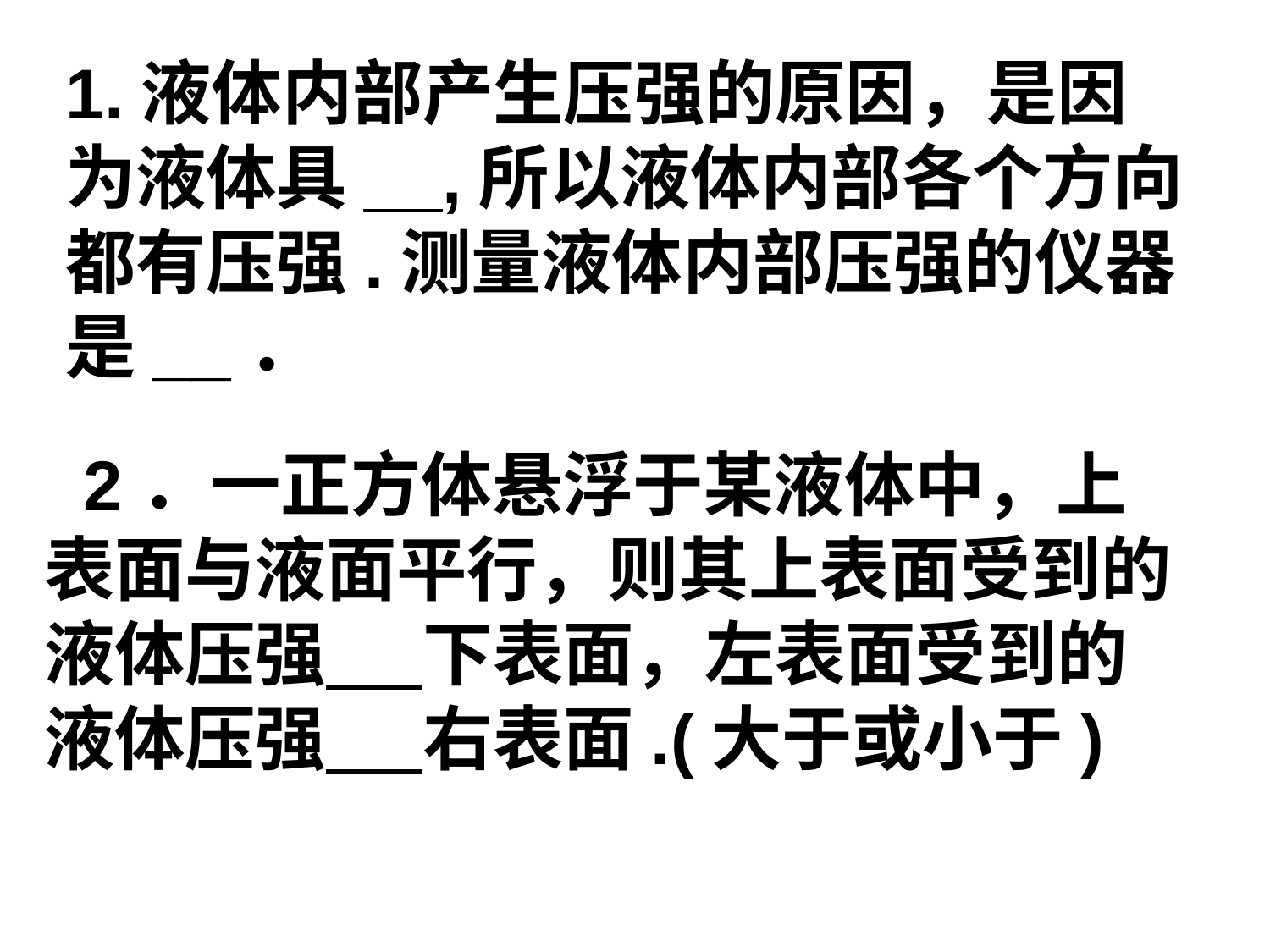

1.液体内部产生压强的原因，是因为液体具__,所以液体内部各个方向都有压强.测量液体内部压强的仪器是__．
　2．一正方体悬浮于某液体中，上表面与液面平行，则其上表面受到的液体压强      下表面，左表面受到的液体压强      右表面.(大于或小于)